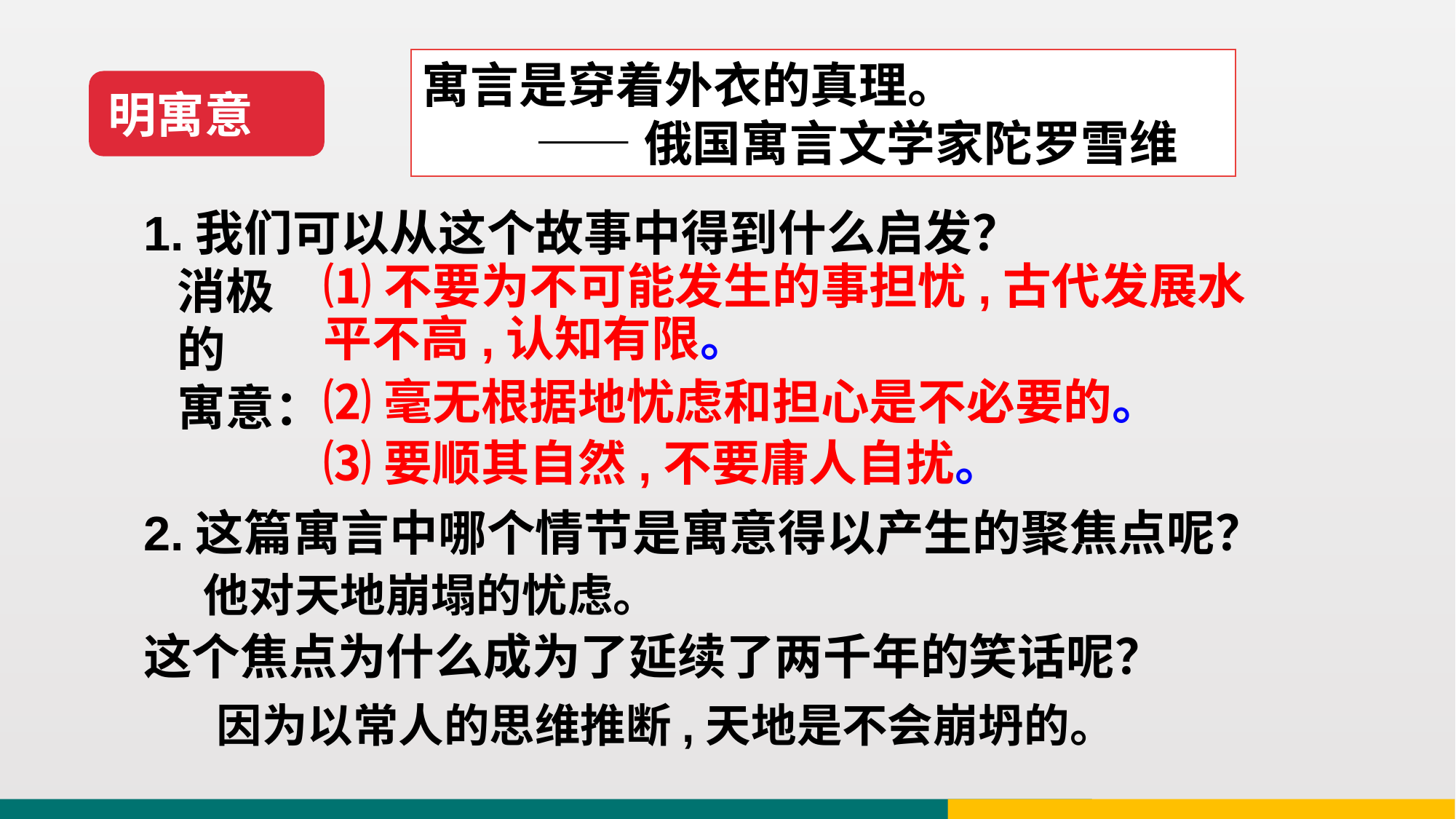

寓言是穿着外衣的真理。
      ——俄国寓言文学家陀罗雪维

明寓意
1.我们可以从这个故事中得到什么启发？
  消极
  的
  寓意：
⑴不要为不可能发生的事担忧,古代发展水平不高,认知有限。
⑵毫无根据地忧虑和担心是不必要的。
⑶要顺其自然,不要庸人自扰。
2.这篇寓言中哪个情节是寓意得以产生的聚焦点呢？

这个焦点为什么成为了延续了两千年的笑话呢？
他对天地崩塌的忧虑。
因为以常人的思维推断,天地是不会崩坍的。